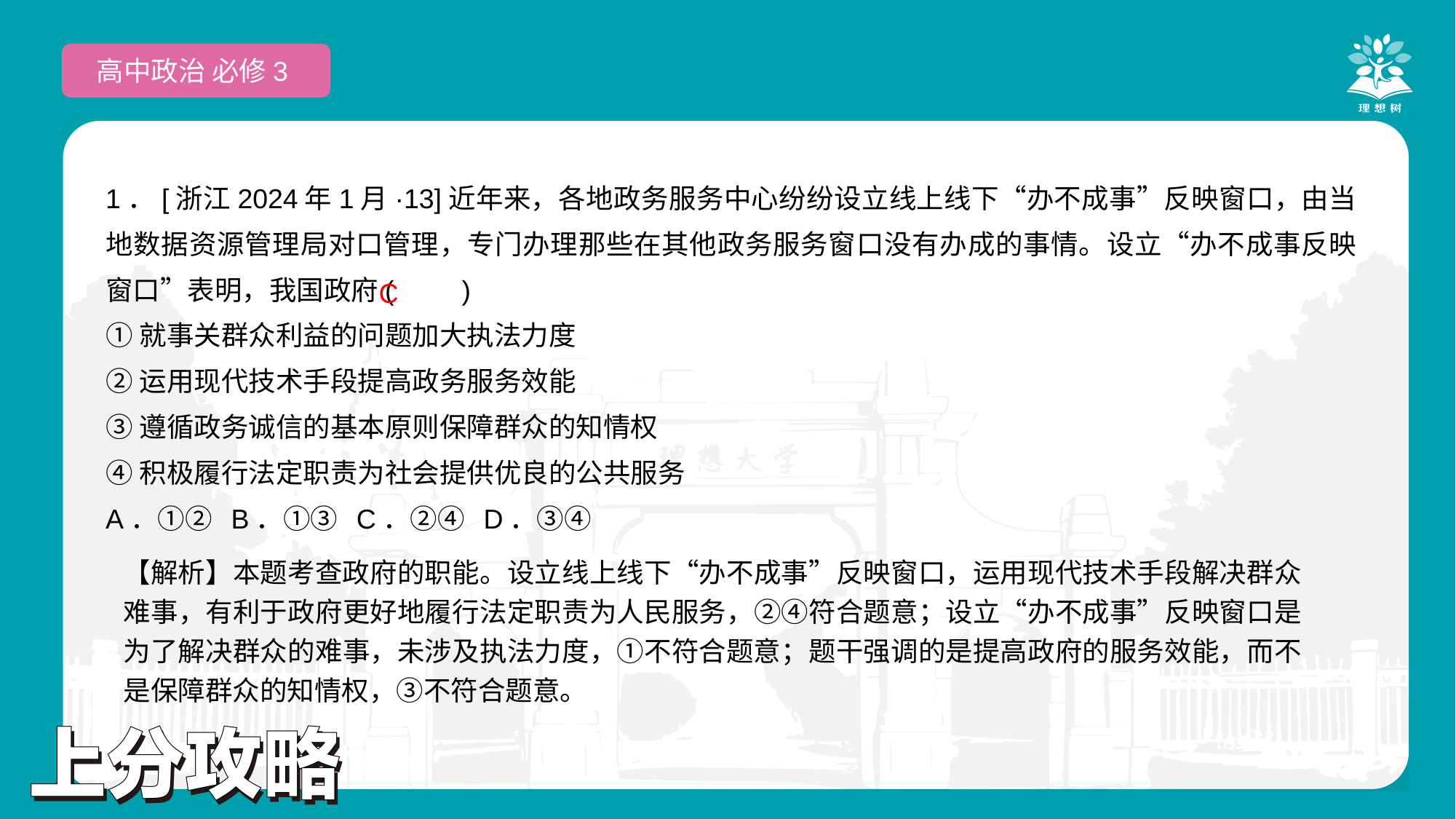

高中政治 必修3
1．[浙江2024年1月·13]近年来，各地政务服务中心纷纷设立线上线下“办不成事”反映窗口，由当地数据资源管理局对口管理，专门办理那些在其他政务服务窗口没有办成的事情。设立“办不成事反映窗口”表明，我国政府(　　)
①就事关群众利益的问题加大执法力度
②运用现代技术手段提高政务服务效能
③遵循政务诚信的基本原则保障群众的知情权
④积极履行法定职责为社会提供优良的公共服务
A．①②  B．①③  C．②④  D．③④
 C
【解析】本题考查政府的职能。设立线上线下“办不成事”反映窗口，运用现代技术手段解决群众难事，有利于政府更好地履行法定职责为人民服务，②④符合题意；设立“办不成事”反映窗口是为了解决群众的难事，未涉及执法力度，①不符合题意；题干强调的是提高政府的服务效能，而不是保障群众的知情权，③不符合题意。